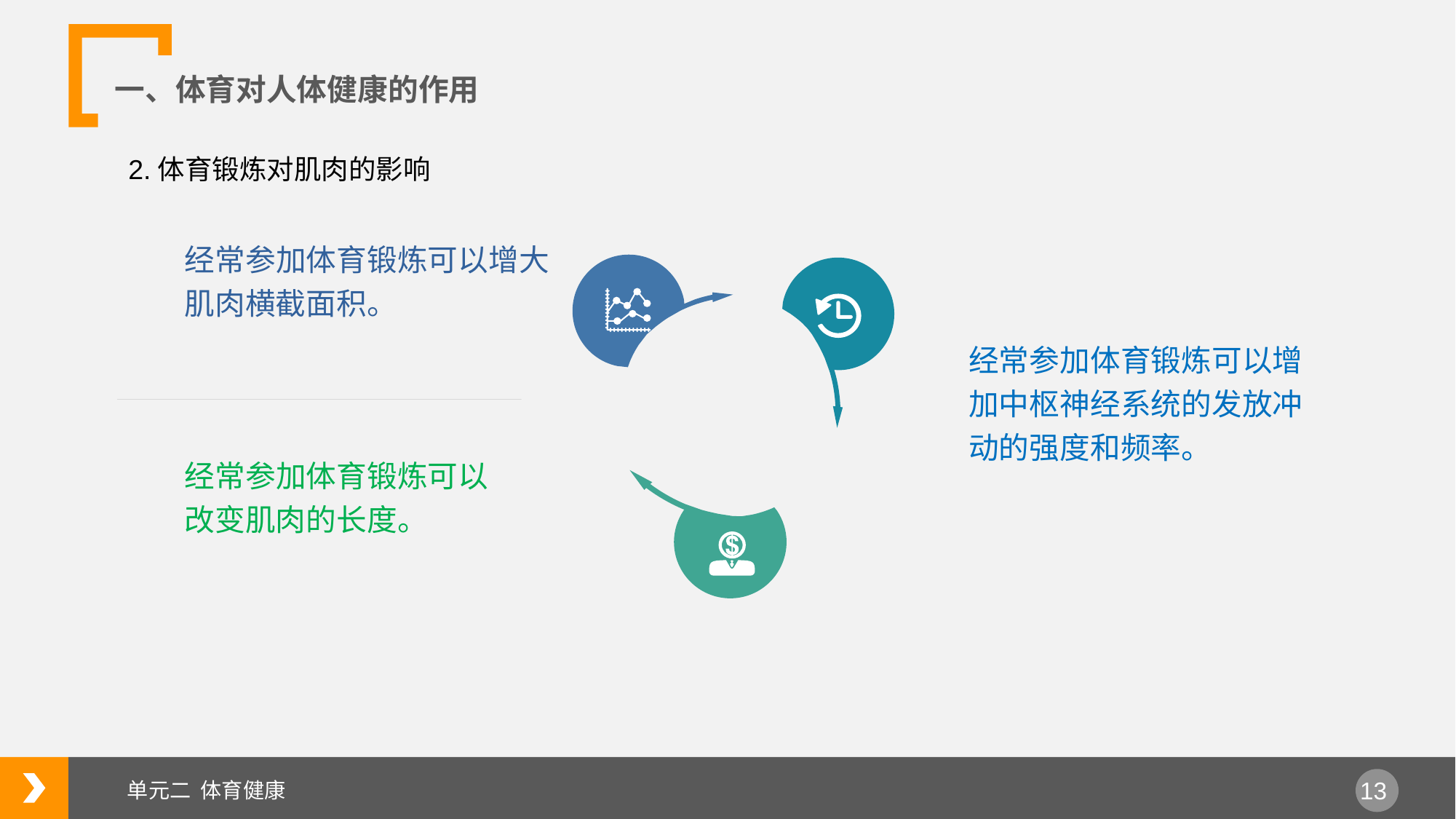

一、体育对人体健康的作用
2.体育锻炼对肌肉的影响
经常参加体育锻炼可以增大肌肉横截面积。

经常参加体育锻炼可以增加中枢神经系统的发放冲动的强度和频率。

经常参加体育锻炼可以改变肌肉的长度。

单元二  体育健康